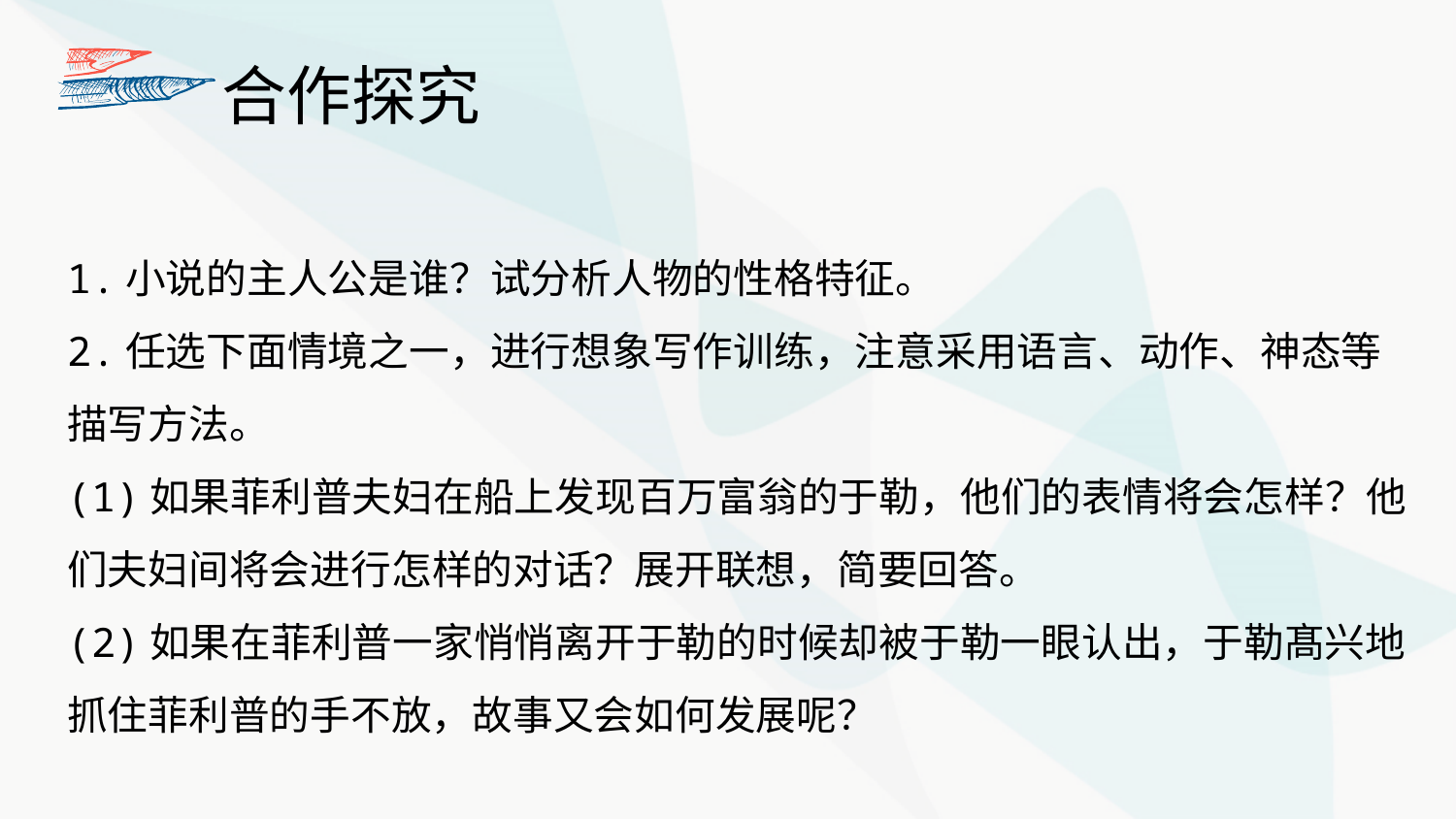

合作探究

1.小说的主人公是谁？试分析人物的性格特征。
2.任选下面情境之一，进行想象写作训练，注意采用语言、动作、神态等描写方法。
(1)如果菲利普夫妇在船上发现百万富翁的于勒，他们的表情将会怎样？他们夫妇间将会进行怎样的对话？展开联想，简要回答。
(2)如果在菲利普一家悄悄离开于勒的时候却被于勒一眼认出，于勒髙兴地抓住菲利普的手不放，故事又会如何发展呢？